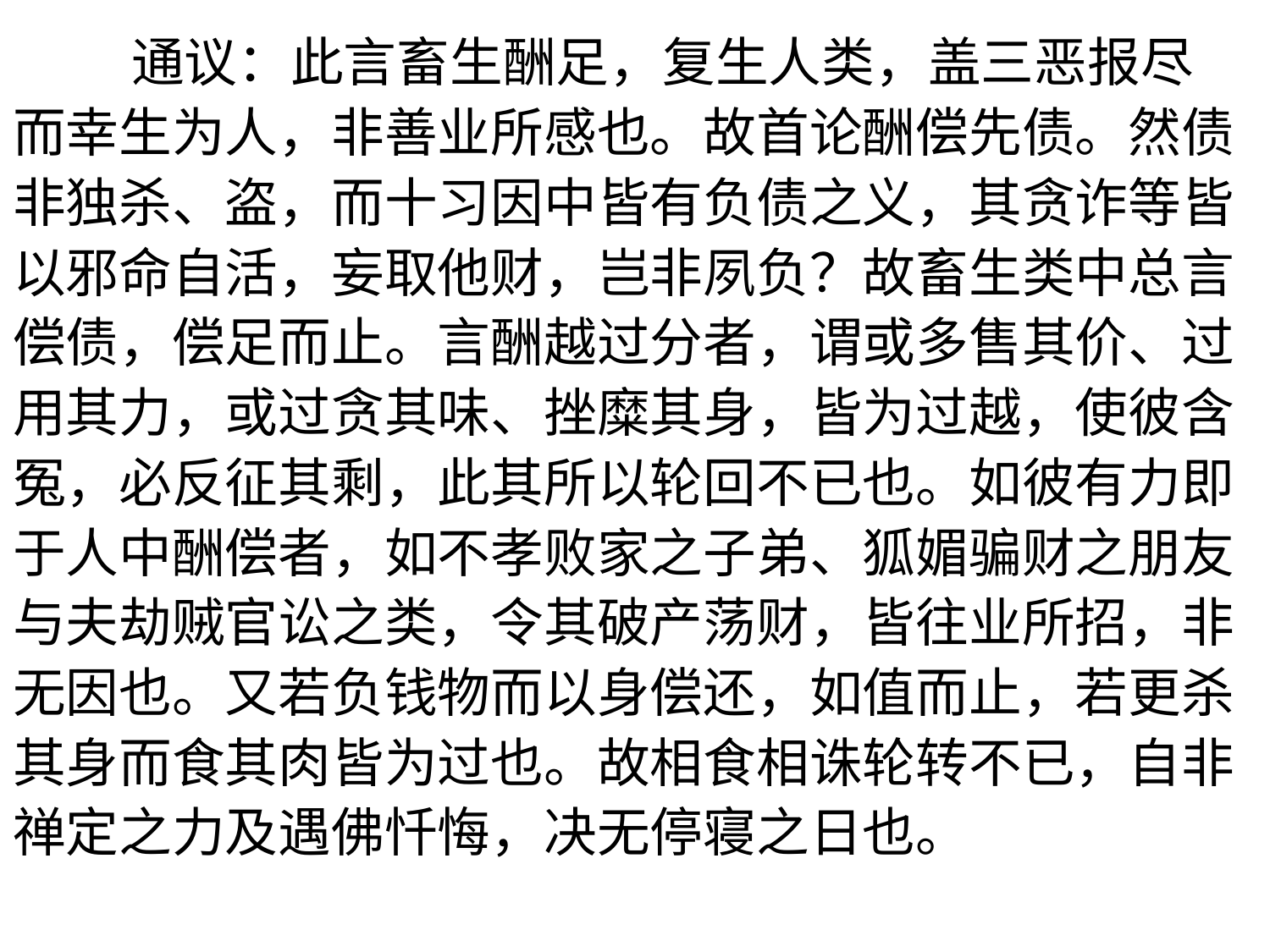

通议：此言畜生酬足，复生人类，盖三恶报尽而幸生为人，非善业所感也。故首论酬偿先债。然债非独杀、盗，而十习因中皆有负债之义，其贪诈等皆以邪命自活，妄取他财，岂非夙负？故畜生类中总言偿债，偿足而止。言酬越过分者，谓或多售其价、过用其力，或过贪其味、挫糜其身，皆为过越，使彼含冤，必反征其剩，此其所以轮回不已也。如彼有力即于人中酬偿者，如不孝败家之子弟、狐媚骗财之朋友与夫劫贼官讼之类，令其破产荡财，皆往业所招，非无因也。又若负钱物而以身偿还，如值而止，若更杀其身而食其肉皆为过也。故相食相诛轮转不已，自非禅定之力及遇佛忏悔，决无停寝之日也。